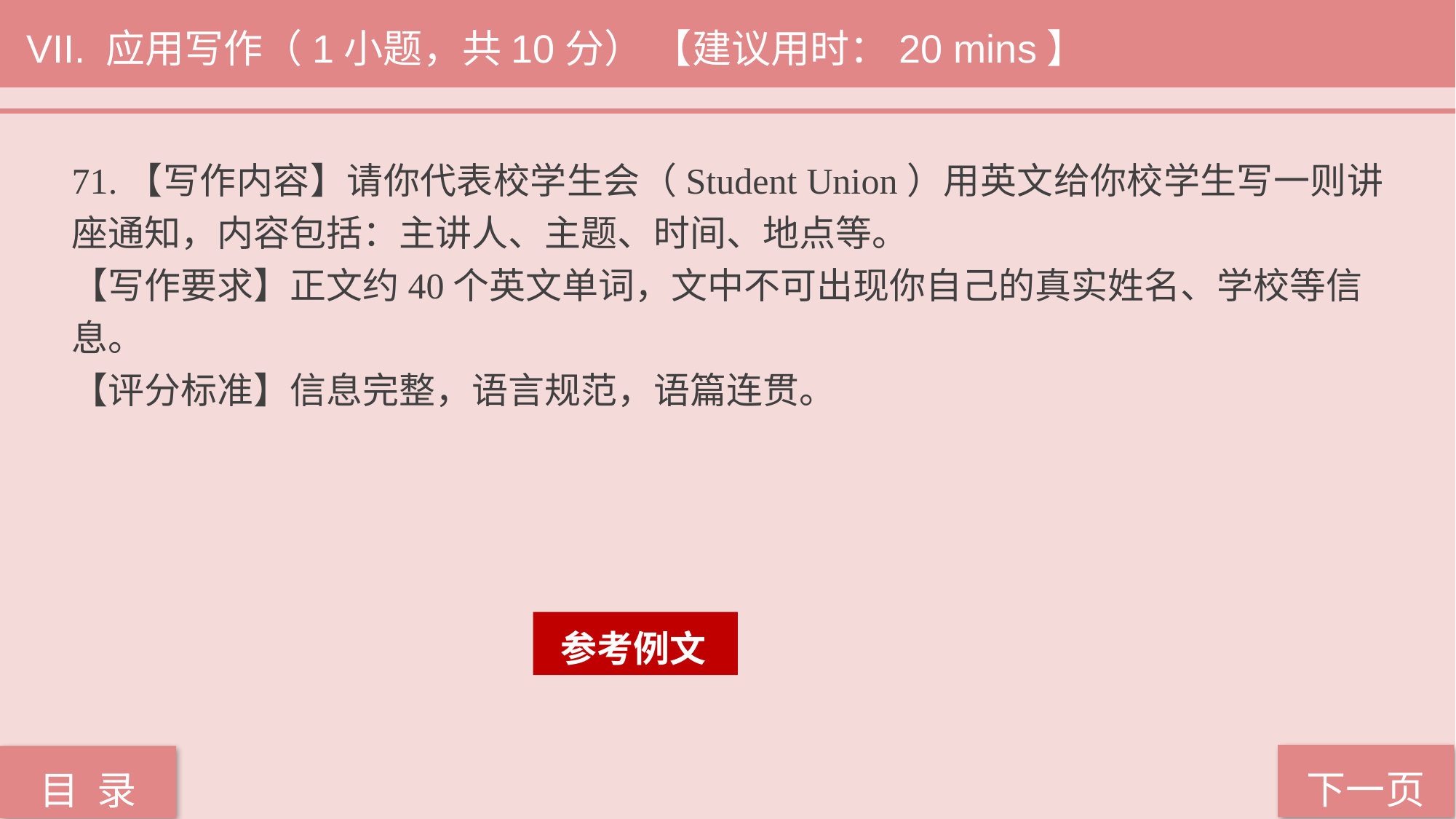

VII. 应用写作（1小题，共10分） 【建议用时：20 mins】
71.【写作内容】请你代表校学生会（Student Union）用英文给你校学生写一则讲座通知，内容包括：主讲人、主题、时间、地点等。
【写作要求】正文约40个英文单词，文中不可出现你自己的真实姓名、学校等信
息。
【评分标准】信息完整，语言规范，语篇连贯。
 参考例文